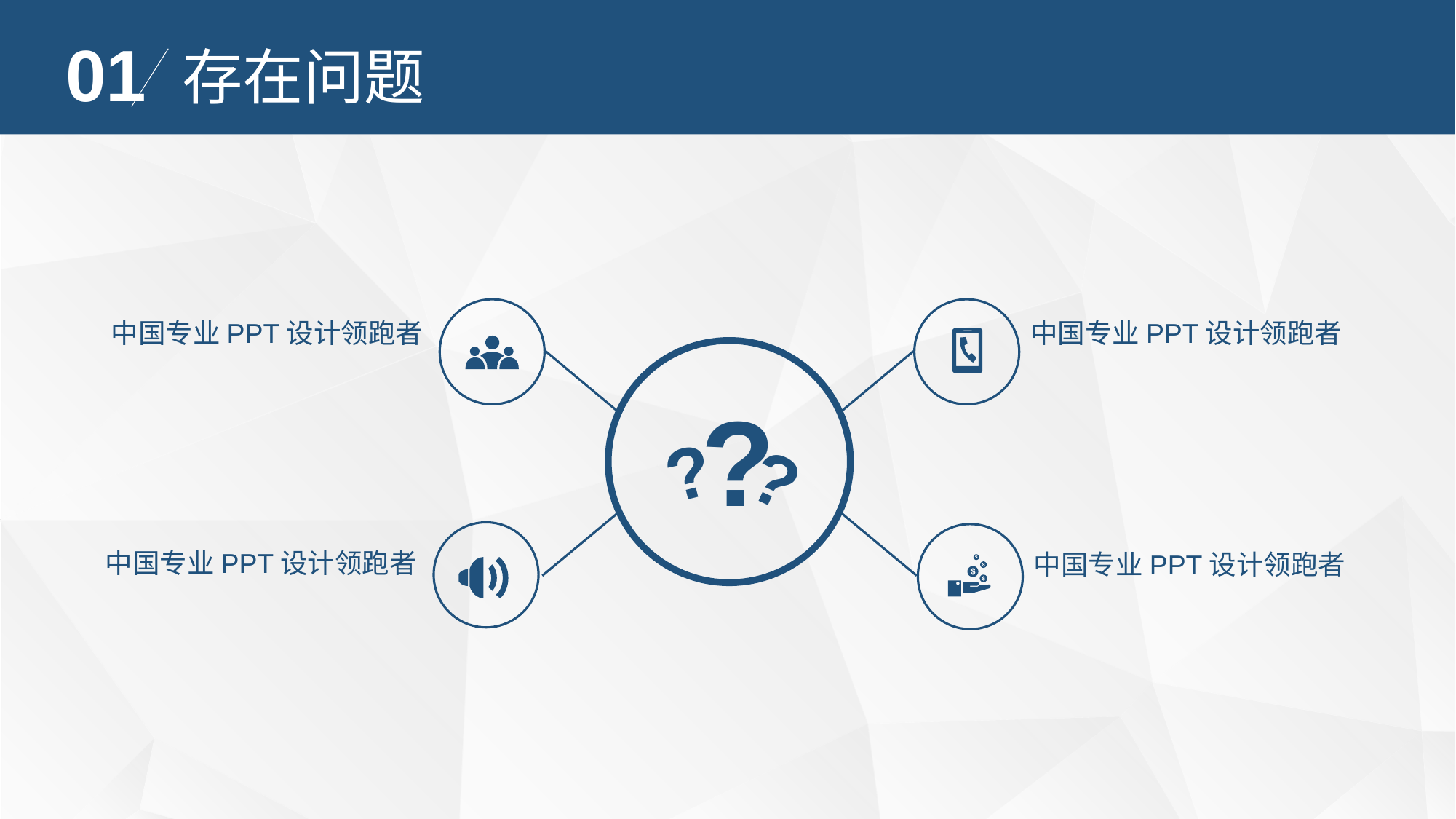

01
存在问题

中国专业PPT设计领跑者
中国专业PPT设计领跑者

?
?
?

中国专业PPT设计领跑者
中国专业PPT设计领跑者